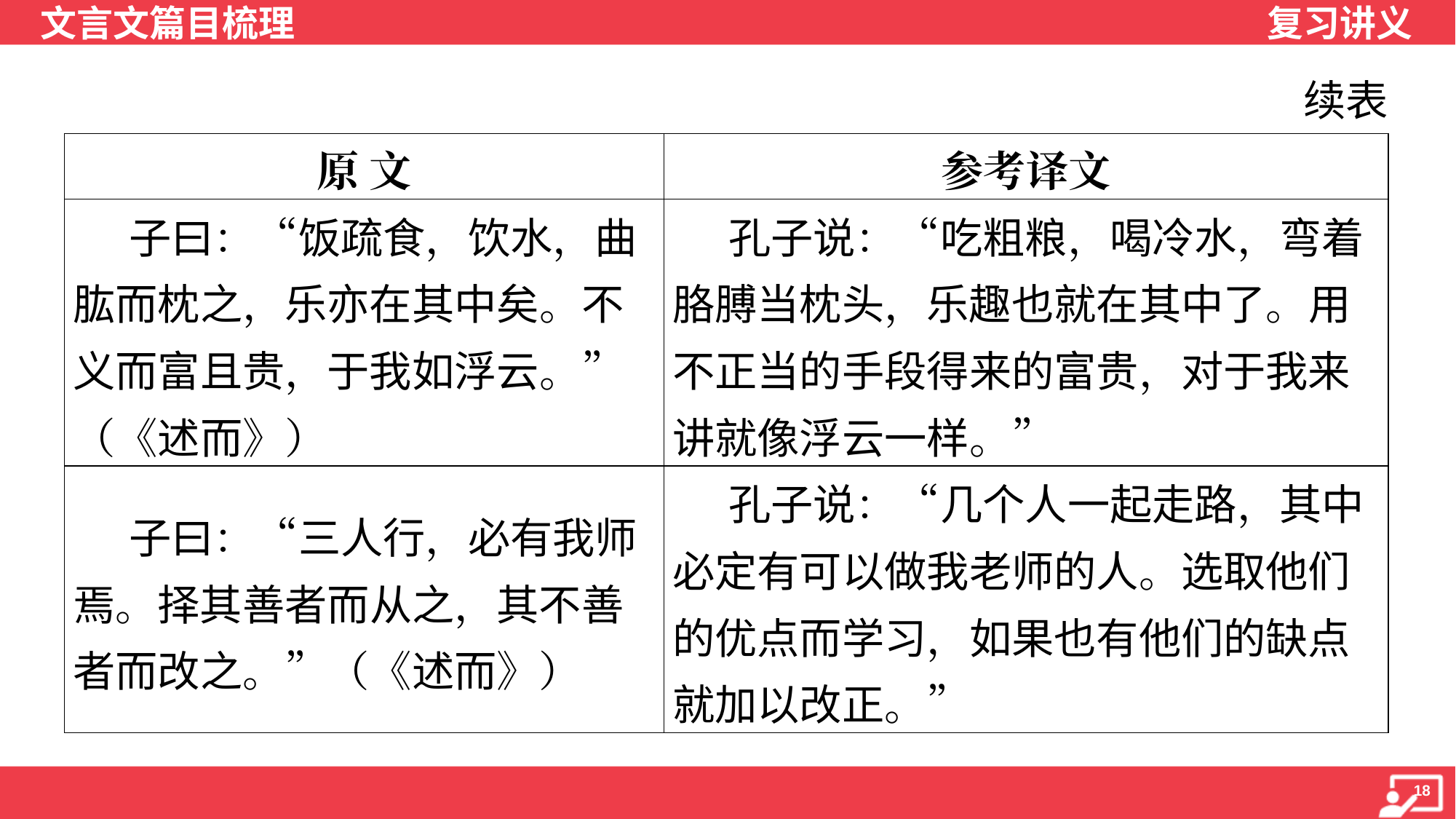

续表
| 原 文 | 参考译文 |
| --- | --- |
| 子曰：“饭疏食，饮水，曲肱而枕之，乐亦在其中矣。不义而富且贵，于我如浮云。”（《述而》） | 孔子说：“吃粗粮，喝冷水，弯着胳膊当枕头，乐趣也就在其中了。用不正当的手段得来的富贵，对于我来讲就像浮云一样。” |
| 子曰：“三人行，必有我师焉。择其善者而从之，其不善者而改之。”（《述而》） | 孔子说：“几个人一起走路，其中必定有可以做我老师的人。选取他们的优点而学习，如果也有他们的缺点就加以改正。” |